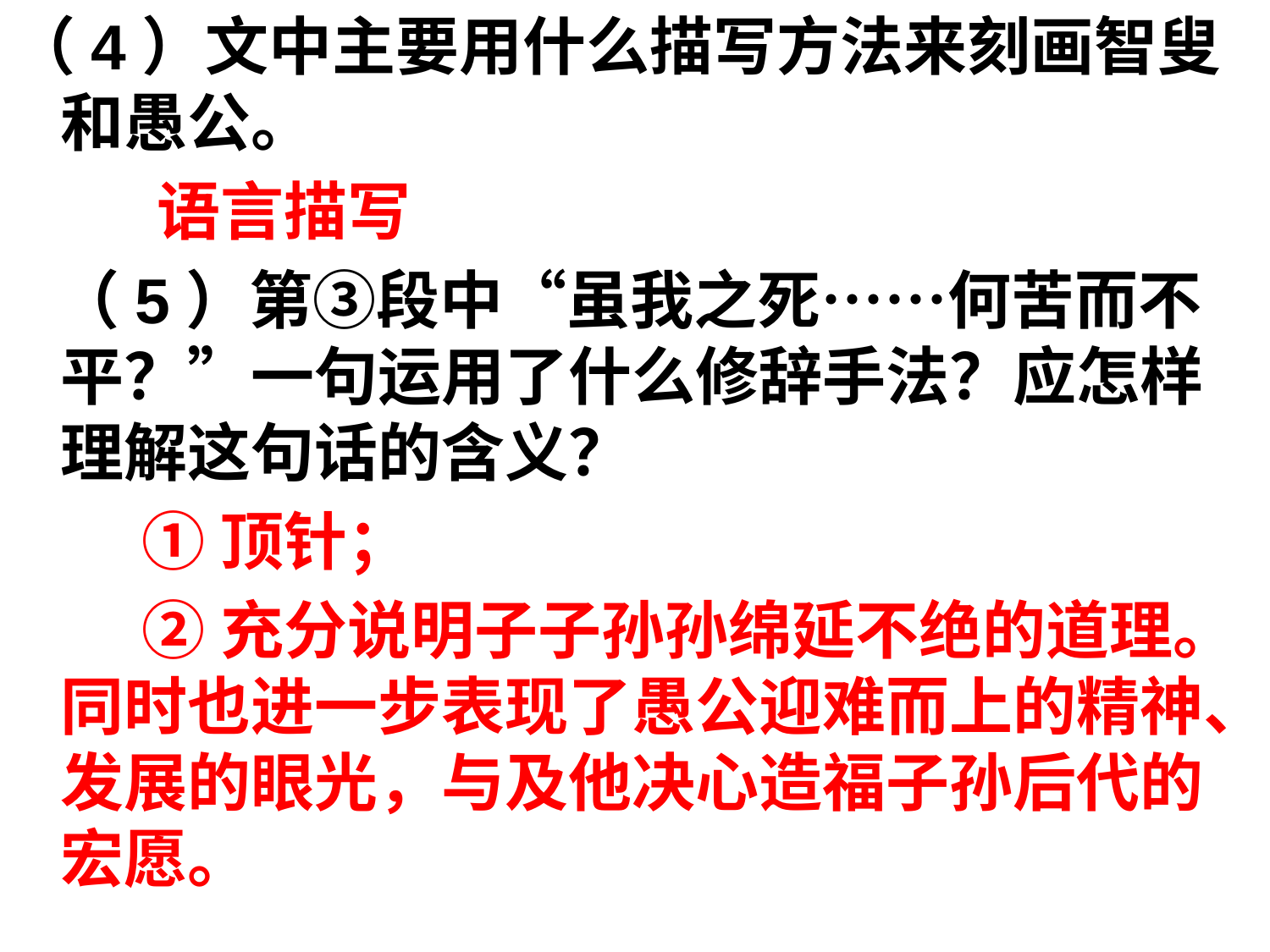

（4）文中主要用什么描写方法来刻画智叟和愚公。
         语言描写
  （5）第③段中“虽我之死……何苦而不平？”一句运用了什么修辞手法？应怎样理解这句话的含义？
         ①顶针；
         ②充分说明子子孙孙绵延不绝的道理。同时也进一步表现了愚公迎难而上的精神、发展的眼光，与及他决心造福子孙后代的宏愿。
#